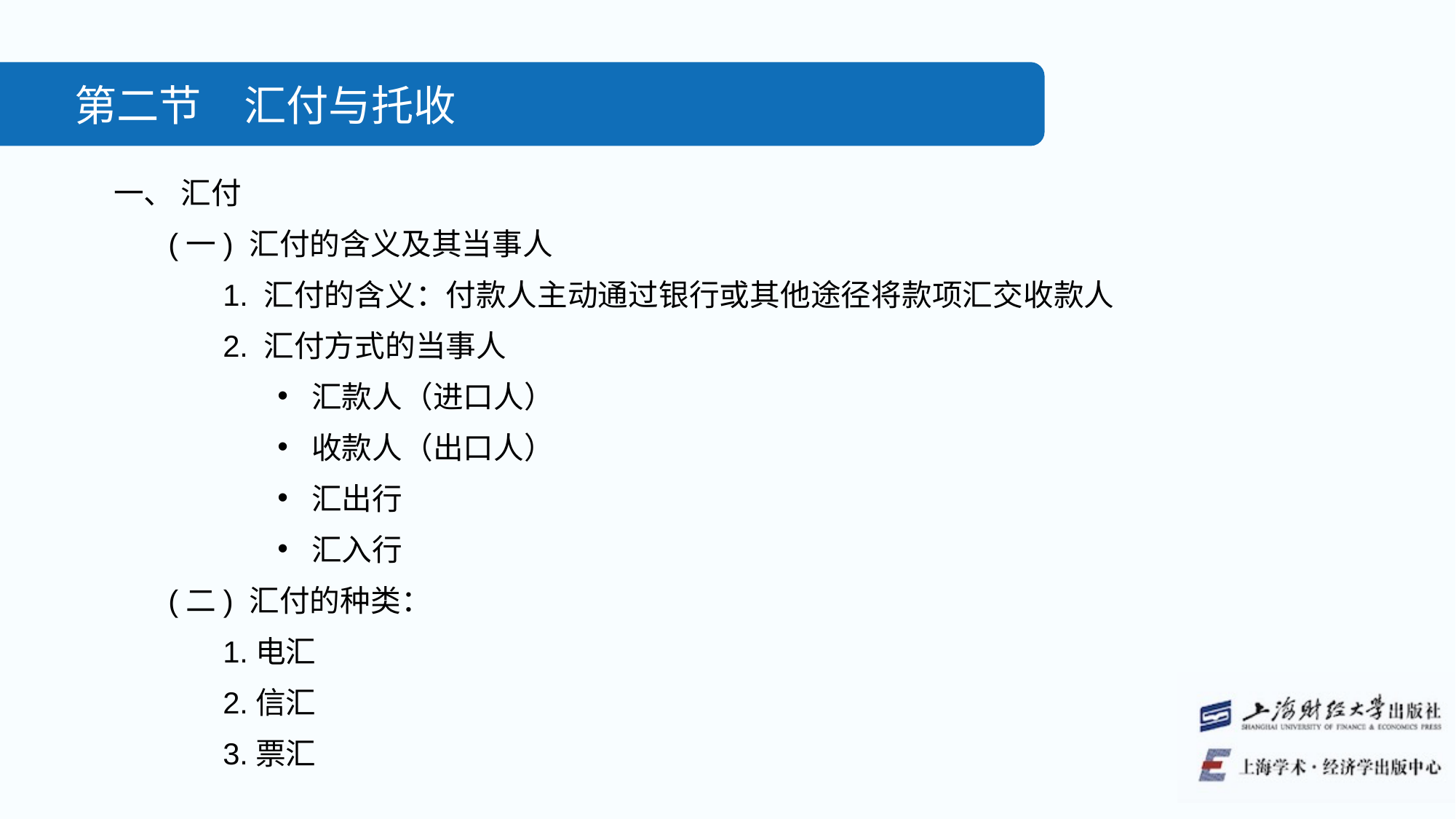

第二节　汇付与托收
一、 汇付
(一) 汇付的含义及其当事人
1. 汇付的含义：付款人主动通过银行或其他途径将款项汇交收款人
2. 汇付方式的当事人
汇款人（进口人）
收款人（出口人）
汇出行
汇入行
(二) 汇付的种类：
1.电汇
2.信汇
3.票汇